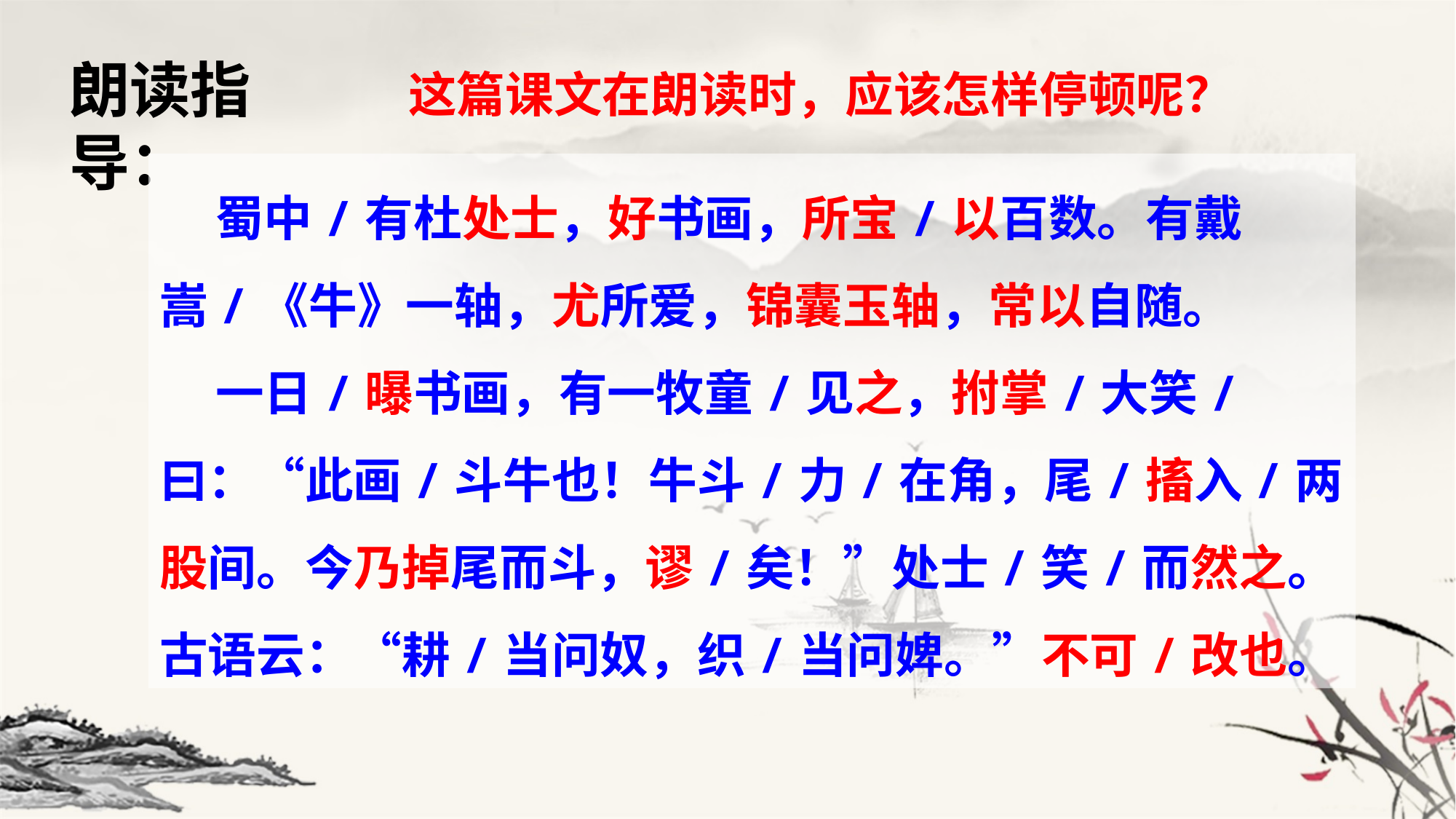

朗读指导：
这篇课文在朗读时，应该怎样停顿呢？
    蜀中/有杜处士，好书画，所宝/以百数。有戴嵩/《牛》一轴，尤所爱，锦囊玉轴，常以自随。
    一日/曝书画，有一牧童/见之，拊掌/大笑/曰：“此画/斗牛也！牛斗/力/在角，尾/搐入/两股间。今乃掉尾而斗，谬/矣！”处士/笑/而然之。古语云：“耕/当问奴，织/当问婢。”不可/改也。